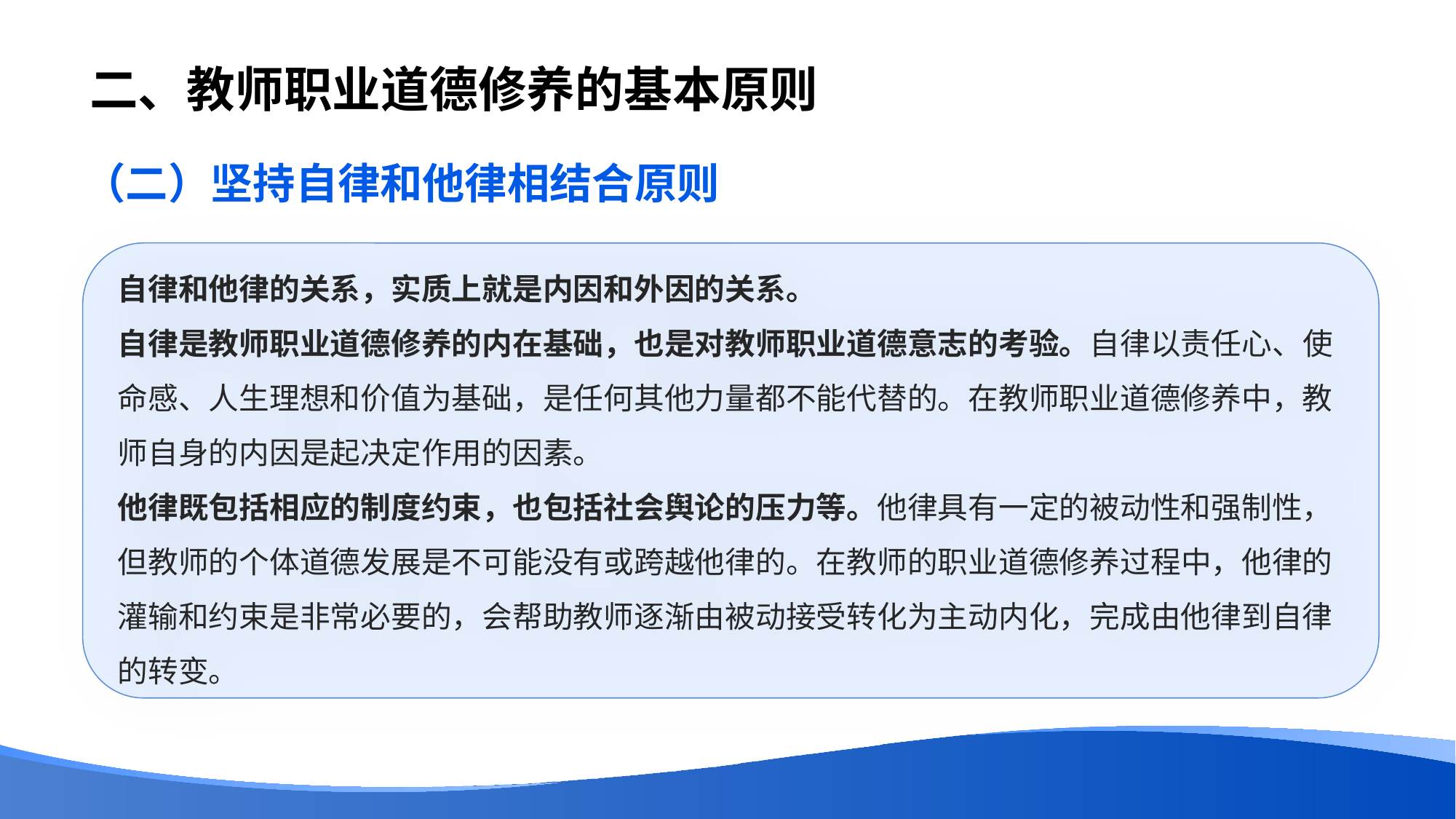

# 二、教师职业道德修养的基本原则
（二）坚持自律和他律相结合原则
自律和他律的关系，实质上就是内因和外因的关系。
自律是教师职业道德修养的内在基础，也是对教师职业道德意志的考验。自律以责任心、使命感、人生理想和价值为基础，是任何其他力量都不能代替的。在教师职业道德修养中，教师自身的内因是起决定作用的因素。
他律既包括相应的制度约束，也包括社会舆论的压力等。他律具有一定的被动性和强制性，但教师的个体道德发展是不可能没有或跨越他律的。在教师的职业道德修养过程中，他律的灌输和约束是非常必要的，会帮助教师逐渐由被动接受转化为主动内化，完成由他律到自律的转变。